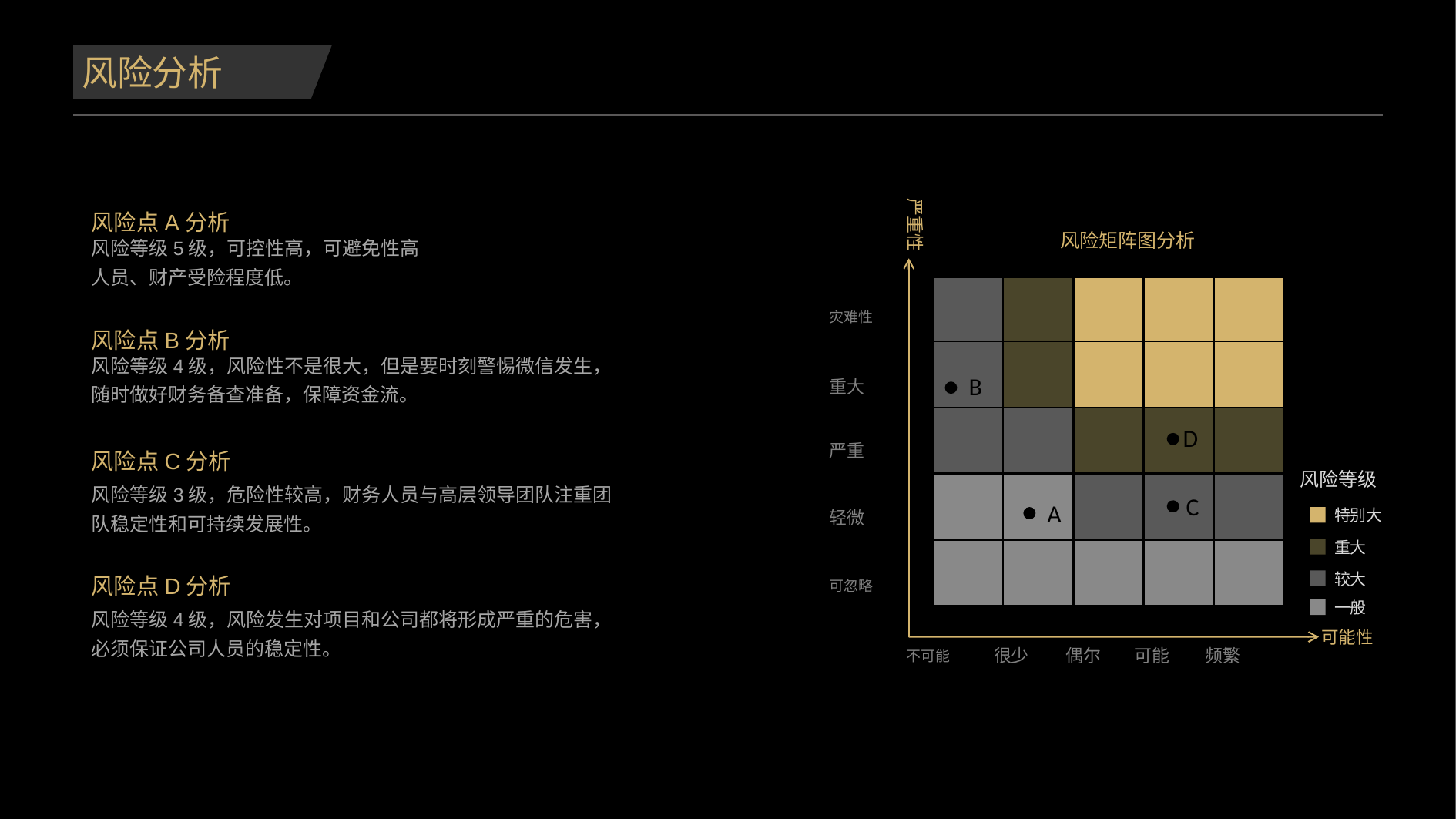

风险分析

严重性
风险点A分析
风险等级5级，可控性高，可避免性高
人员、财产受险程度低。
风险矩阵图分析
|  |  |  |  |  |
| --- | --- | --- | --- | --- |
|  |  |  |  |  |
|  |  |  |  |  |
|  |  |  |  |  |
|  |  |  |  |  |
灾难性
风险点B分析
风险等级4级，风险性不是很大，但是要时刻警惕微信发生，
随时做好财务备查准备，保障资金流。
B
重大

D
严重

风险点C分析
风险等级3级，危险性较高，财务人员与高层领导团队注重团
队稳定性和可持续发展性。
风险等级
C
A
特别大
轻微

重大

较大
风险点D分析
风险等级4级，风险发生对项目和公司都将形成严重的危害，
必须保证公司人员的稳定性。
可忽略

一般

可能性
不可能
很少
偶尔
可能
频繁